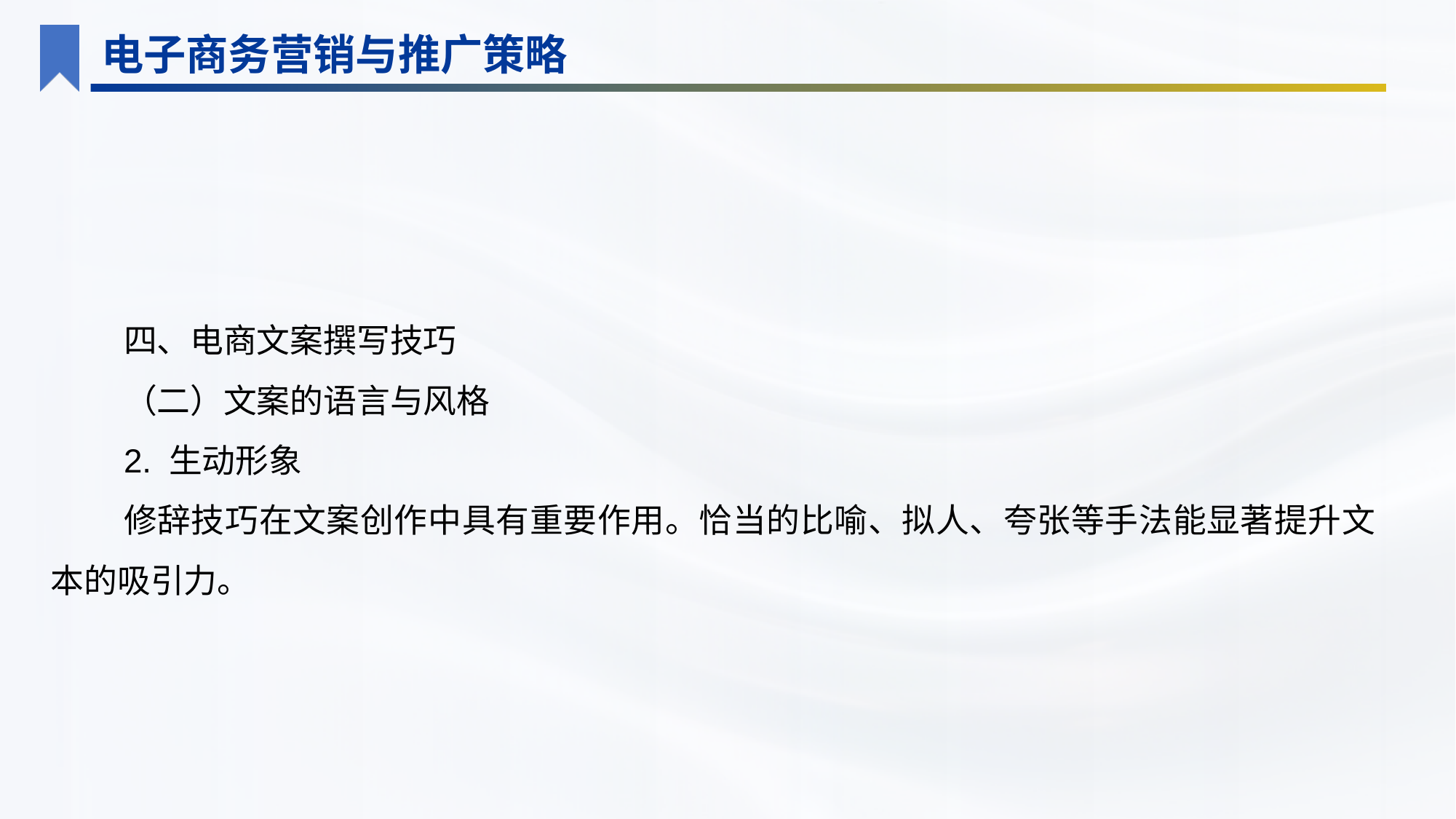

电子商务营销与推广策略
四、电商文案撰写技巧
（二）文案的语言与风格
2. 生动形象
修辞技巧在文案创作中具有重要作用。恰当的比喻、拟人、夸张等手法能显著提升文本的吸引力。